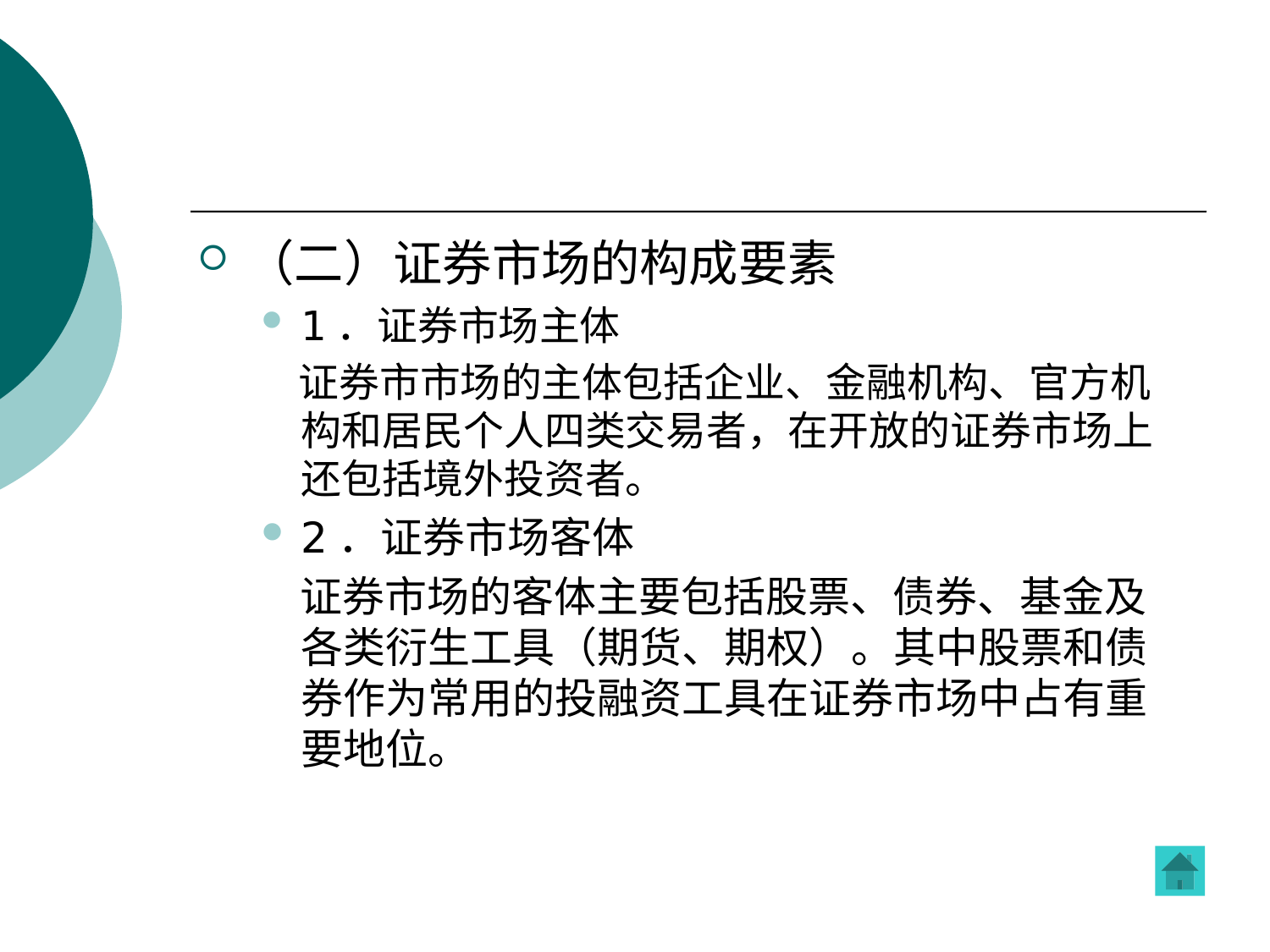

#
（二）证券市场的构成要素
1．证券市场主体
   证券市市场的主体包括企业、金融机构、官方机构和居民个人四类交易者，在开放的证券市场上还包括境外投资者。
2．证券市场客体
   证券市场的客体主要包括股票、债券、基金及各类衍生工具（期货、期权）。其中股票和债券作为常用的投融资工具在证券市场中占有重要地位。